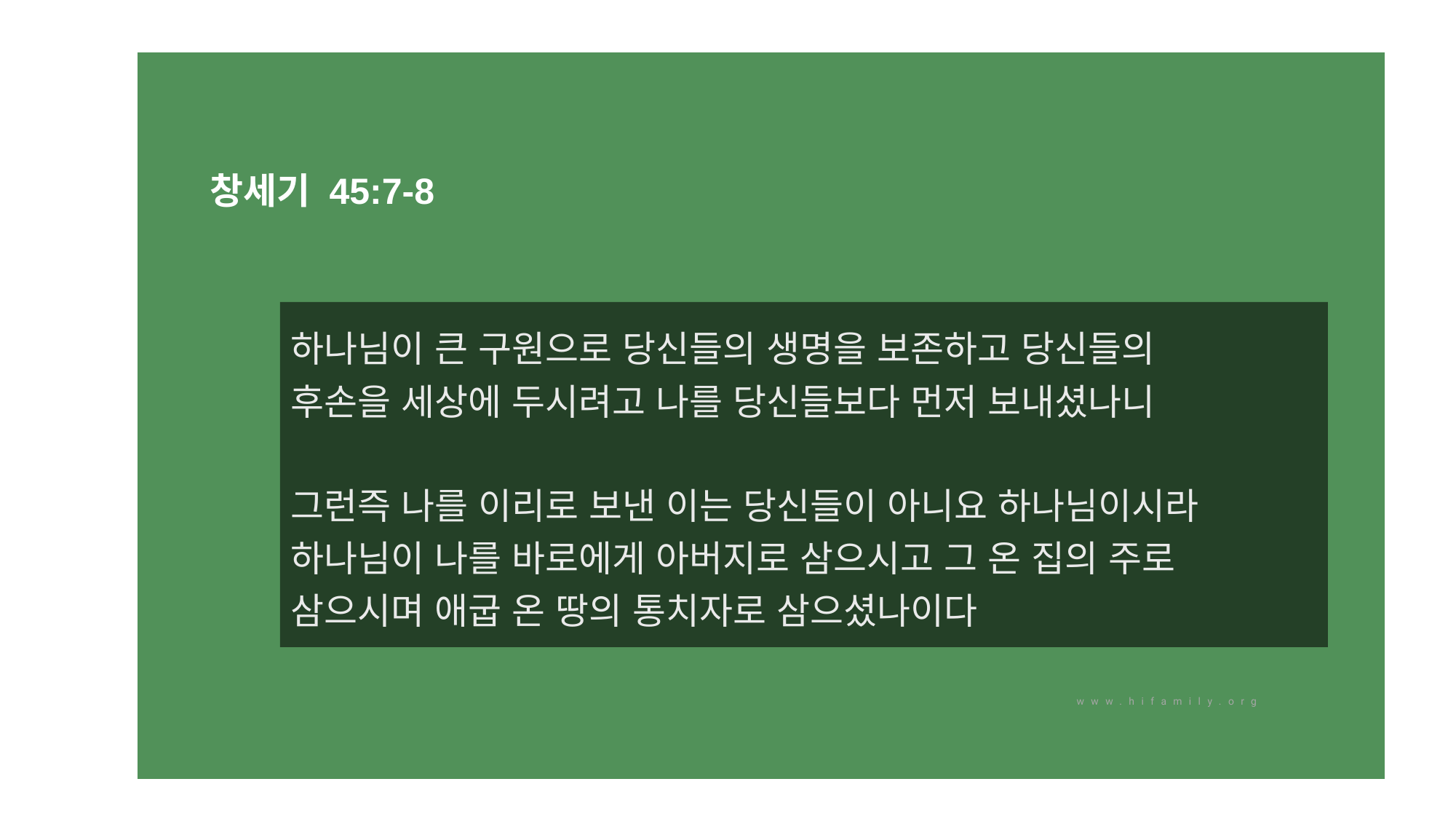

창세기 45:7-8
하나님이 큰 구원으로 당신들의 생명을 보존하고 당신들의
후손을 세상에 두시려고 나를 당신들보다 먼저 보내셨나니

그런즉 나를 이리로 보낸 이는 당신들이 아니요 하나님이시라
하나님이 나를 바로에게 아버지로 삼으시고 그 온 집의 주로
삼으시며 애굽 온 땅의 통치자로 삼으셨나이다
www.hifamily.org